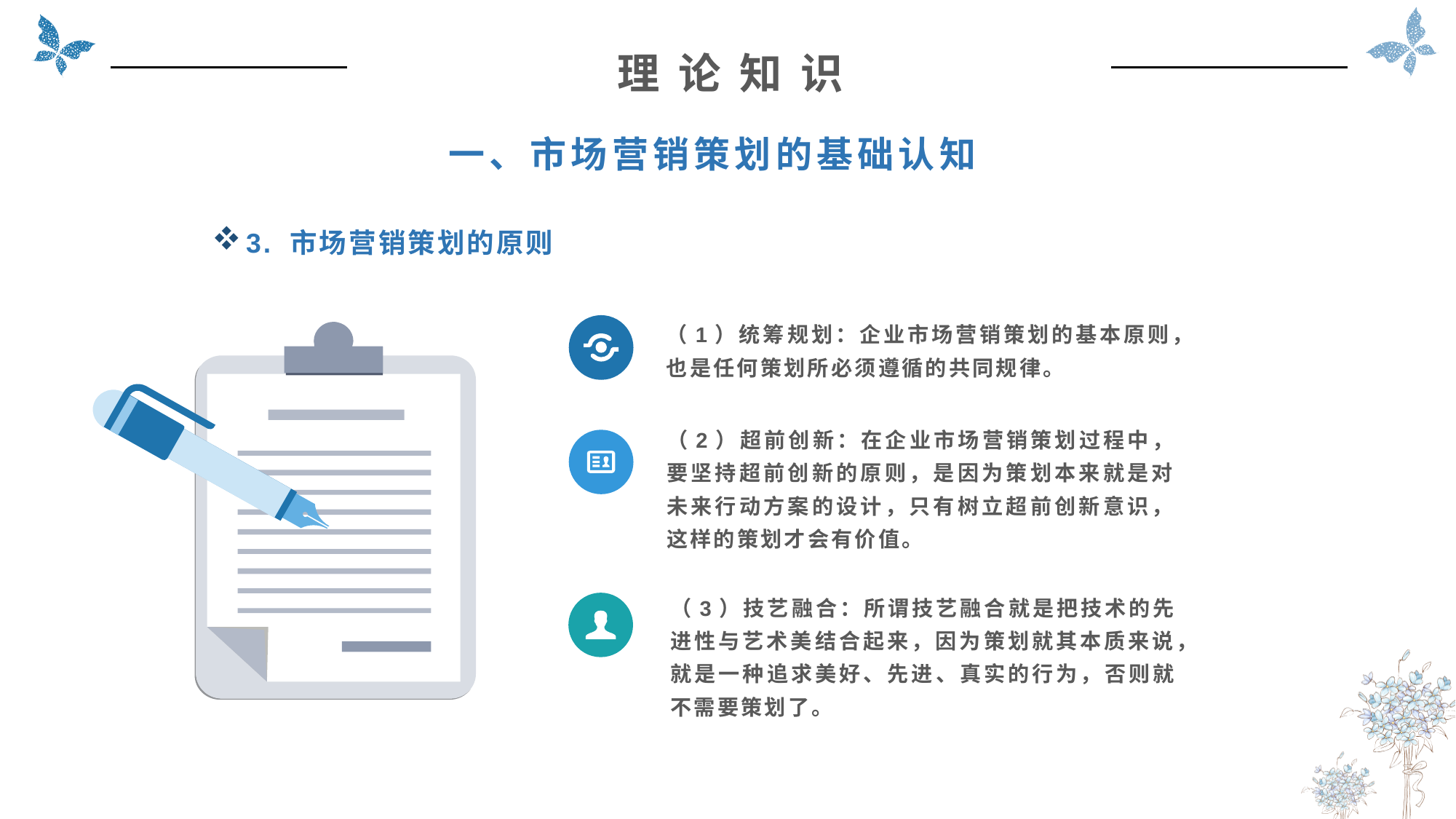

理 论 知 识
一、市场营销策划的基础认知
3. 市场营销策划的原则
（1）统筹规划：企业市场营销策划的基本原则，也是任何策划所必须遵循的共同规律。

（2）超前创新：在企业市场营销策划过程中，要坚持超前创新的原则，是因为策划本来就是对未来行动方案的设计，只有树立超前创新意识，这样的策划才会有价值。

（3）技艺融合：所谓技艺融合就是把技术的先进性与艺术美结合起来，因为策划就其本质来说，就是一种追求美好、先进、真实的行为，否则就不需要策划了。